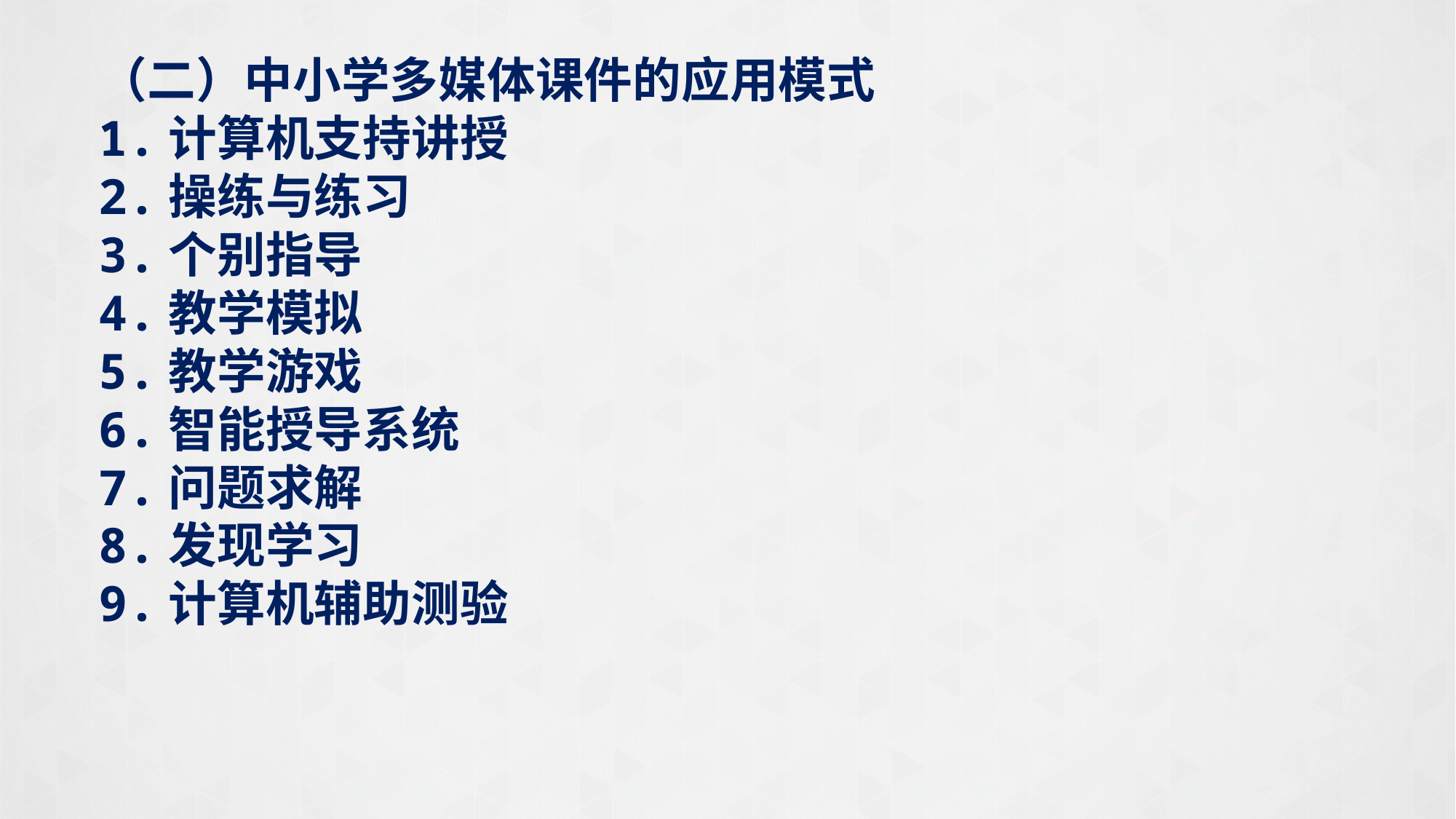

（二）中小学多媒体课件的应用模式
1.计算机支持讲授
2.操练与练习
3.个别指导
4.教学模拟
5.教学游戏
6.智能授导系统
7.问题求解
8.发现学习
9.计算机辅助测验